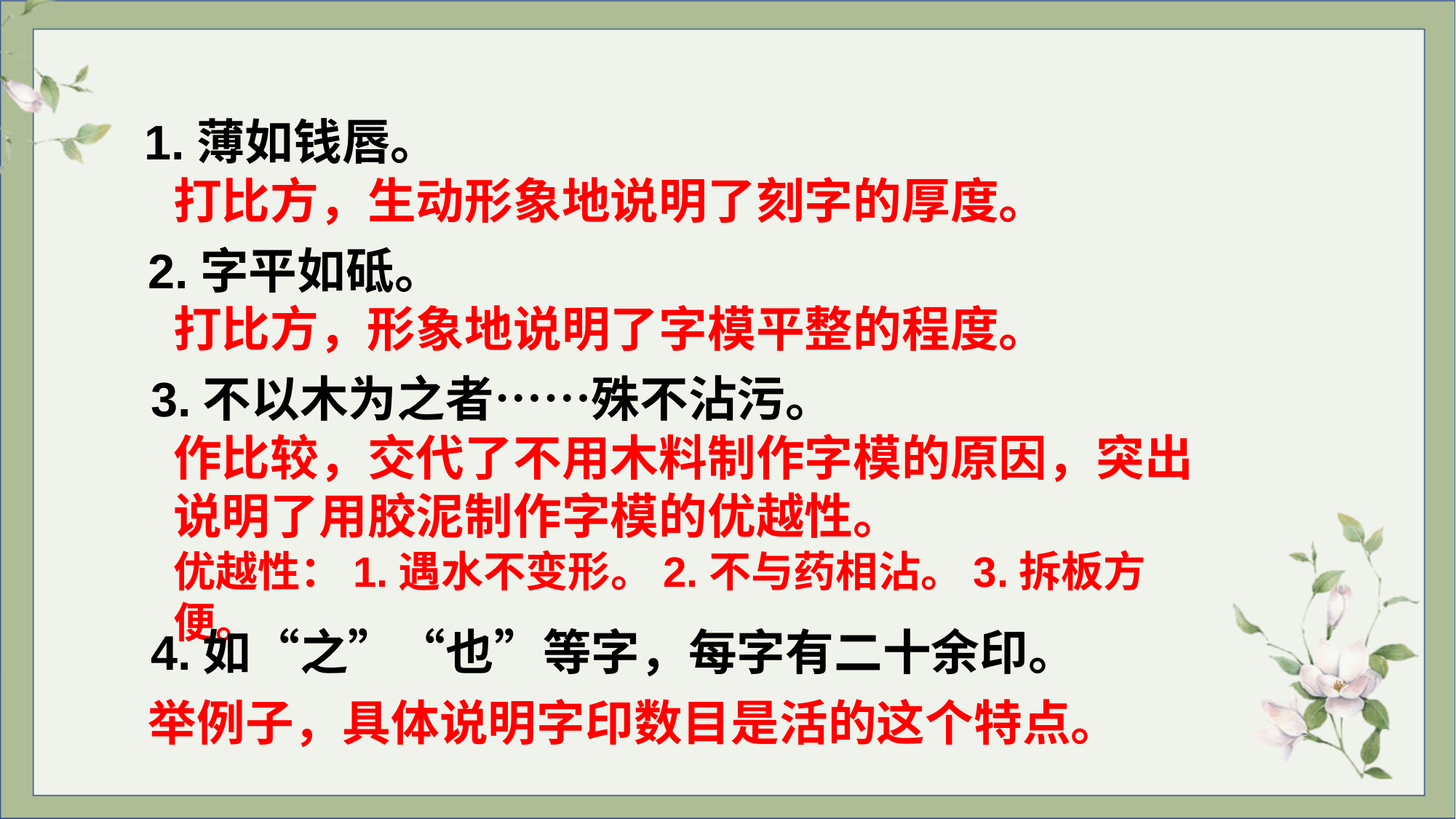

1.薄如钱唇。
打比方，生动形象地说明了刻字的厚度。
2.字平如砥。
打比方，形象地说明了字模平整的程度。
3.不以木为之者……殊不沾污。
作比较，交代了不用木料制作字模的原因，突出说明了用胶泥制作字模的优越性。
优越性：1.遇水不变形。2.不与药相沾。3.拆板方便。
4.如“之”“也”等字，每字有二十余印。
举例子，具体说明字印数目是活的这个特点。